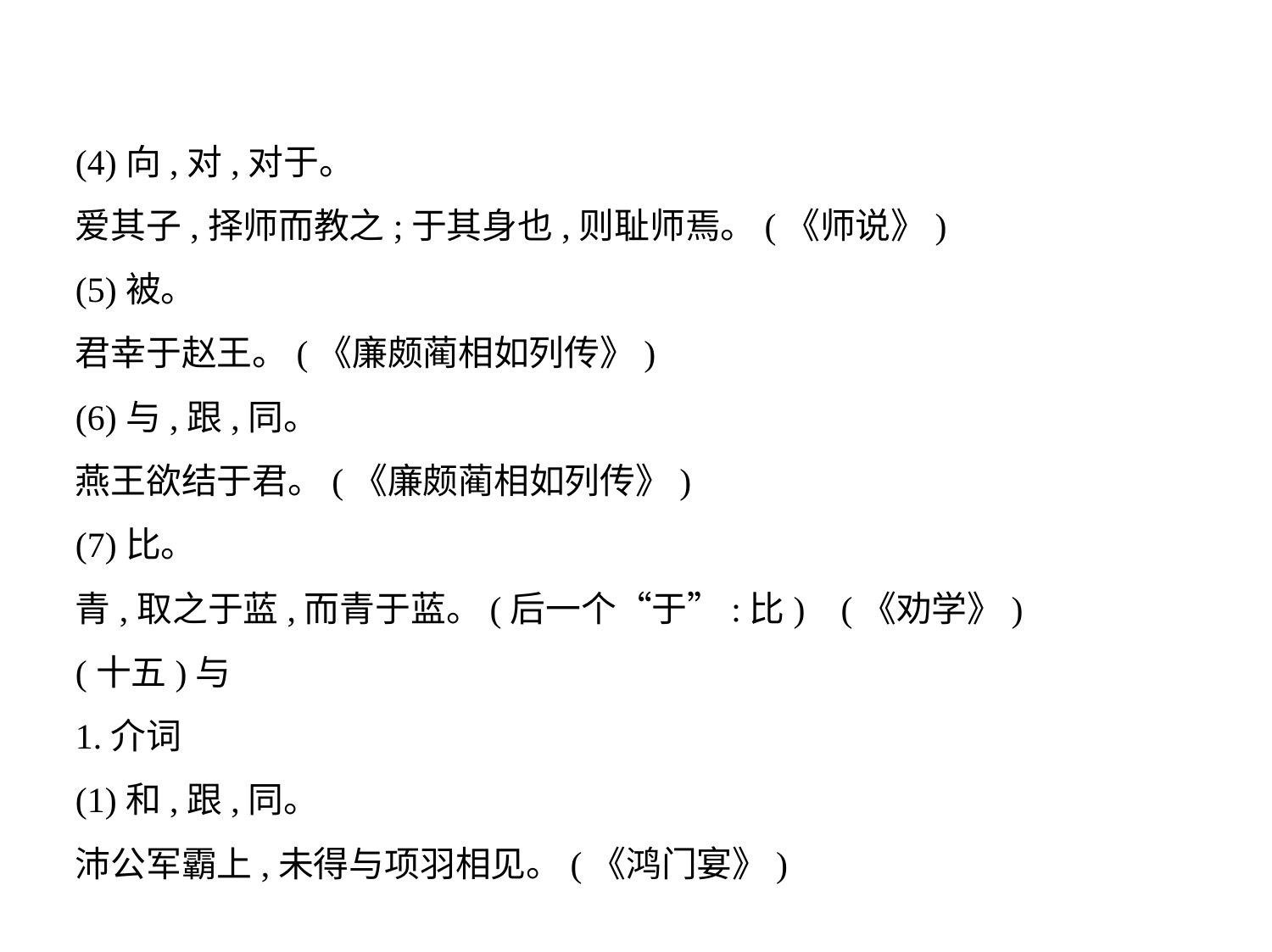

(4)向,对,对于。
爱其子,择师而教之;于其身也,则耻师焉。(《师说》)
(5)被。
君幸于赵王。(《廉颇蔺相如列传》)
(6)与,跟,同。
燕王欲结于君。(《廉颇蔺相如列传》)
(7)比。
青,取之于蓝,而青于蓝。(后一个“于”:比) (《劝学》)
(十五)与
1.介词
(1)和,跟,同。
沛公军霸上,未得与项羽相见。(《鸿门宴》)